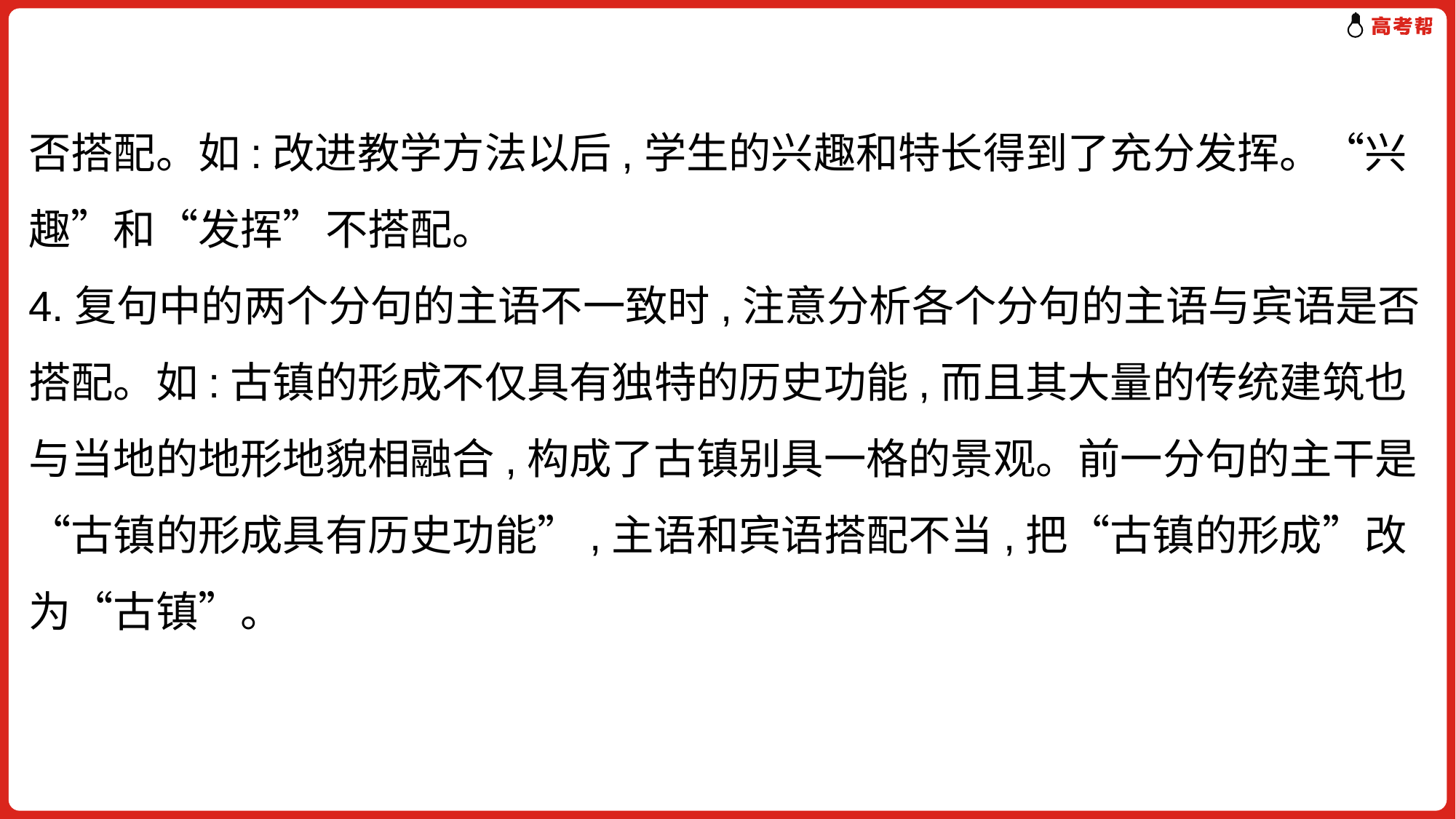

否搭配。如:改进教学方法以后,学生的兴趣和特长得到了充分发挥。“兴趣”和“发挥”不搭配。
4.复句中的两个分句的主语不一致时,注意分析各个分句的主语与宾语是否搭配。如:古镇的形成不仅具有独特的历史功能,而且其大量的传统建筑也与当地的地形地貌相融合,构成了古镇别具一格的景观。前一分句的主干是“古镇的形成具有历史功能”,主语和宾语搭配不当,把“古镇的形成”改为“古镇”。